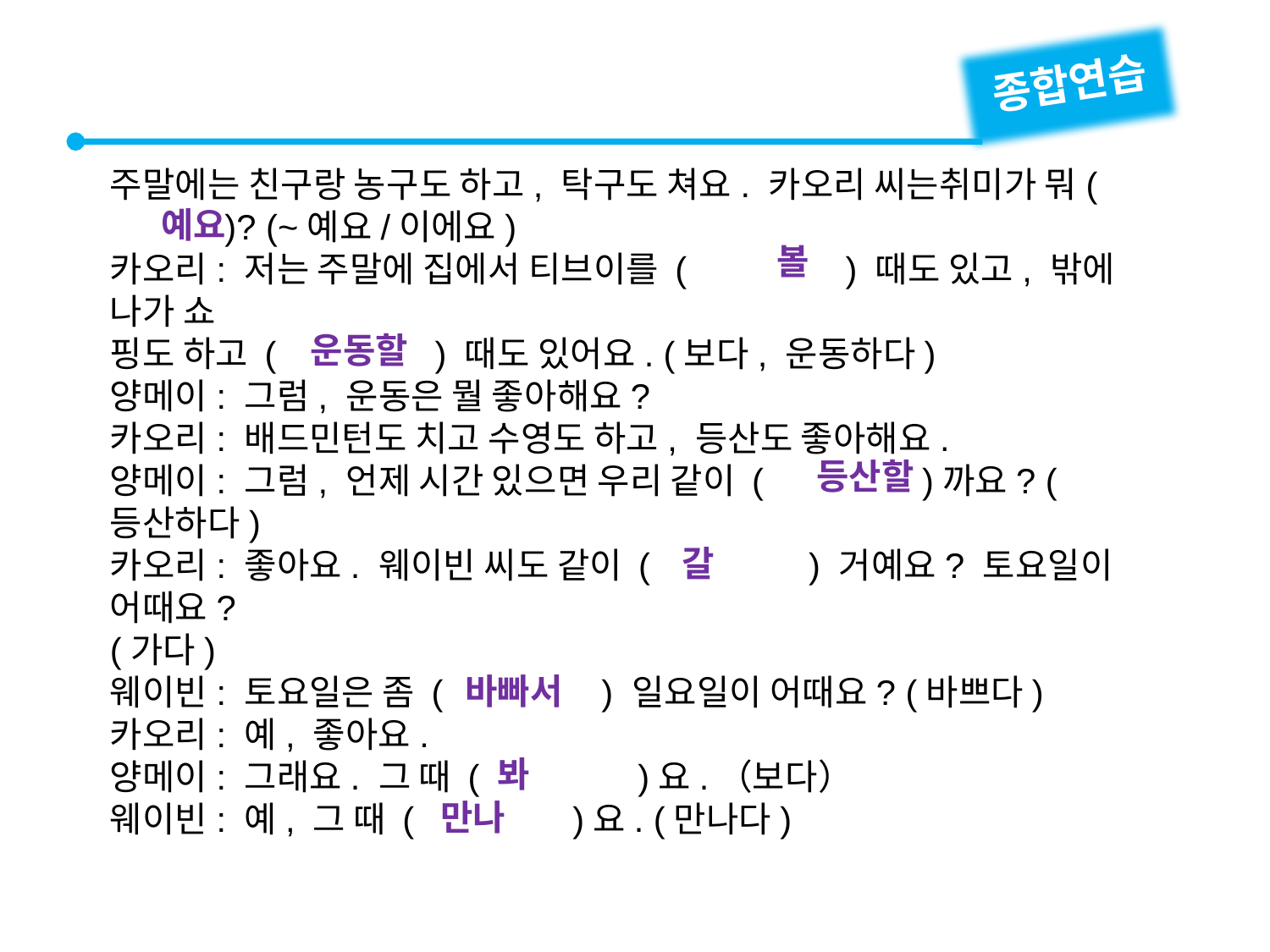

종합연습
주말에는 친구랑 농구도 하고, 탁구도 쳐요. 카오리 씨는취미가 뭐(　　　　)? (~예요/이에요)
카오리: 저는 주말에 집에서 티브이를 (　　　　) 때도 있고, 밖에 나가 쇼
핑도 하고 (　　　　) 때도 있어요. (보다, 운동하다)
양메이: 그럼, 운동은 뭘 좋아해요?
카오리: 배드민턴도 치고 수영도 하고, 등산도 좋아해요.
양메이: 그럼, 언제 시간 있으면 우리 같이 (　　　　)까요? (등산하다)
카오리: 좋아요. 웨이빈 씨도 같이 (　　　　) 거예요? 토요일이 어때요?
(가다)
웨이빈: 토요일은 좀 (　　　　) 일요일이 어때요? (바쁘다)
카오리: 예, 좋아요.
양메이: 그래요. 그 때 (　　　　)요.（보다）
웨이빈: 예, 그 때 (　　　　)요. (만나다)
예요
볼
운동할
등산할
갈
바빠서
봐
만나